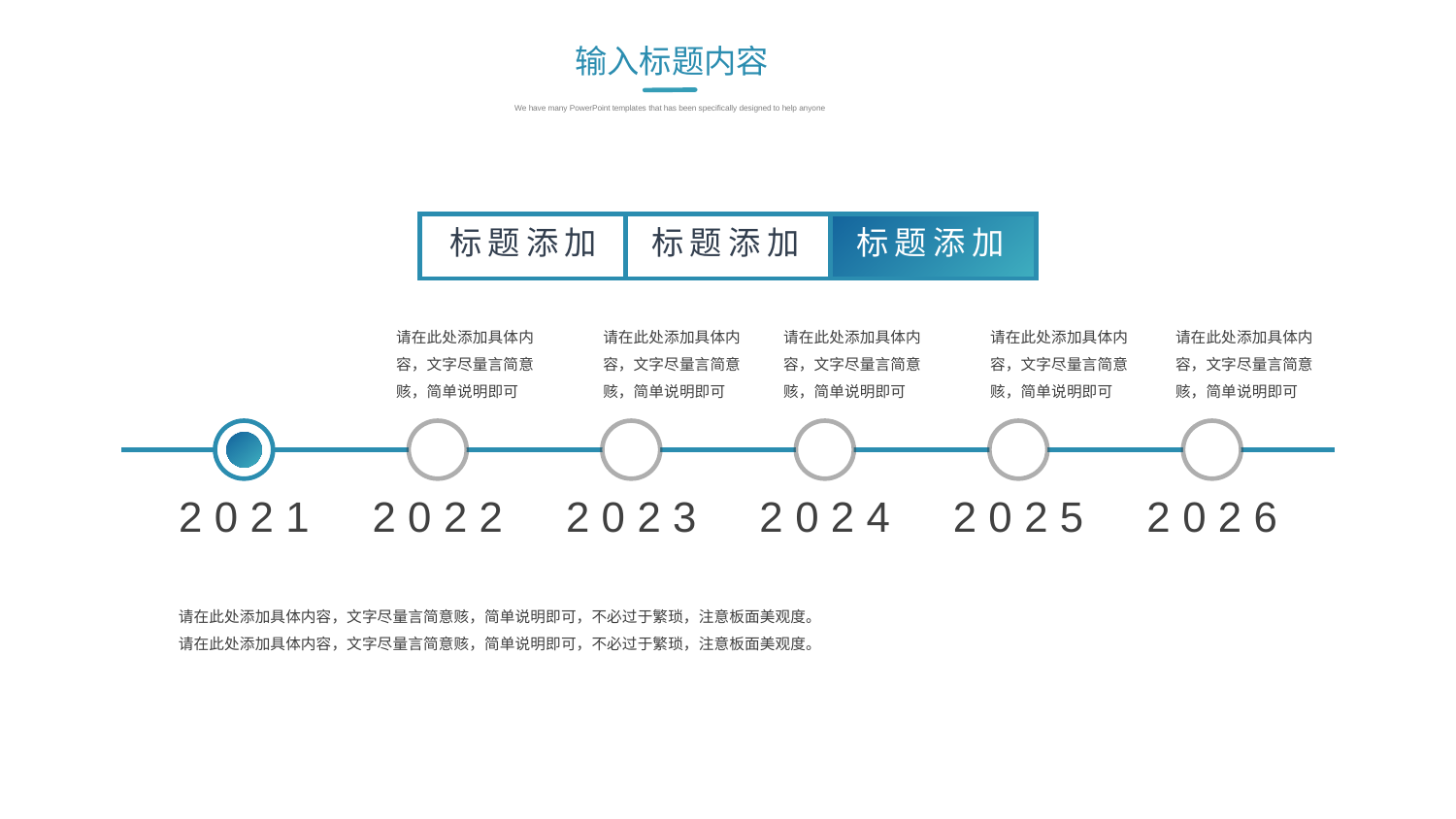

输入标题内容
We have many PowerPoint templates that has been specifically designed to help anyone

标题添加
标题添加
标题添加
请在此处添加具体内容，文字尽量言简意赅，简单说明即可
请在此处添加具体内容，文字尽量言简意赅，简单说明即可
请在此处添加具体内容，文字尽量言简意赅，简单说明即可
请在此处添加具体内容，文字尽量言简意赅，简单说明即可
请在此处添加具体内容，文字尽量言简意赅，简单说明即可

2021
2022
2023
2024
2025
2026
请在此处添加具体内容，文字尽量言简意赅，简单说明即可，不必过于繁琐，注意板面美观度。请在此处添加具体内容，文字尽量言简意赅，简单说明即可，不必过于繁琐，注意板面美观度。